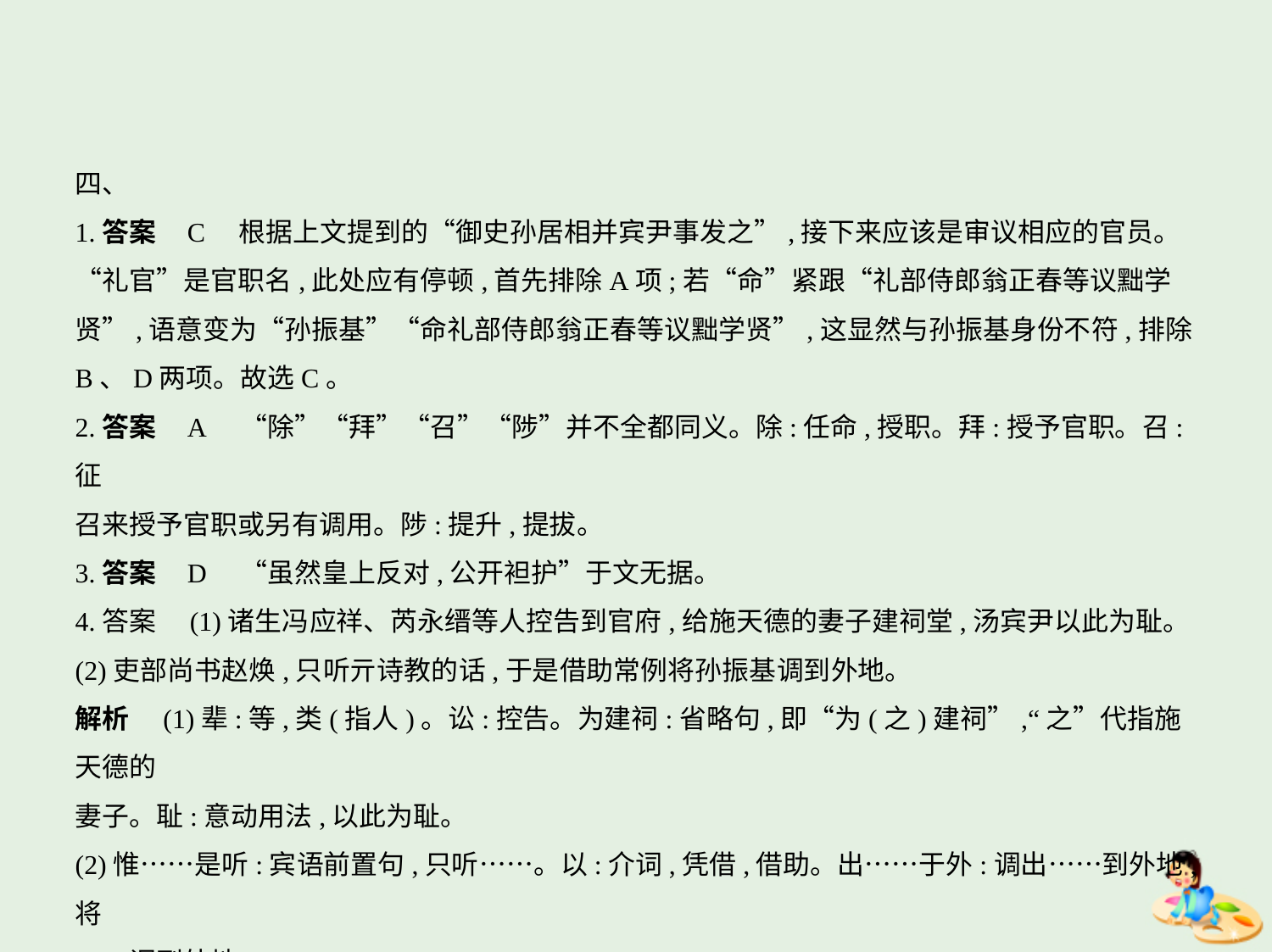

四、
1.答案    C　根据上文提到的“御史孙居相并宾尹事发之”,接下来应该是审议相应的官员。
“礼官”是官职名,此处应有停顿,首先排除A项;若“命”紧跟“礼部侍郎翁正春等议黜学
贤”,语意变为“孙振基”“命礼部侍郎翁正春等议黜学贤”,这显然与孙振基身份不符,排除
B、D两项。故选C。
2.答案    A　“除”“拜”“召”“陟”并不全都同义。除:任命,授职。拜:授予官职。召:征
召来授予官职或另有调用。陟:提升,提拔。
3.答案    D　“虽然皇上反对,公开袒护”于文无据。
4.答案　(1)诸生冯应祥、芮永缙等人控告到官府,给施天德的妻子建祠堂,汤宾尹以此为耻。
(2)吏部尚书赵焕,只听亓诗教的话,于是借助常例将孙振基调到外地。
解析　(1)辈:等,类(指人)。讼:控告。为建祠:省略句,即“为(之)建祠”,“之”代指施天德的
妻子。耻:意动用法,以此为耻。
(2)惟……是听:宾语前置句,只听……。以:介词,凭借,借助。出……于外:调出……到外地,将
……调到外地。